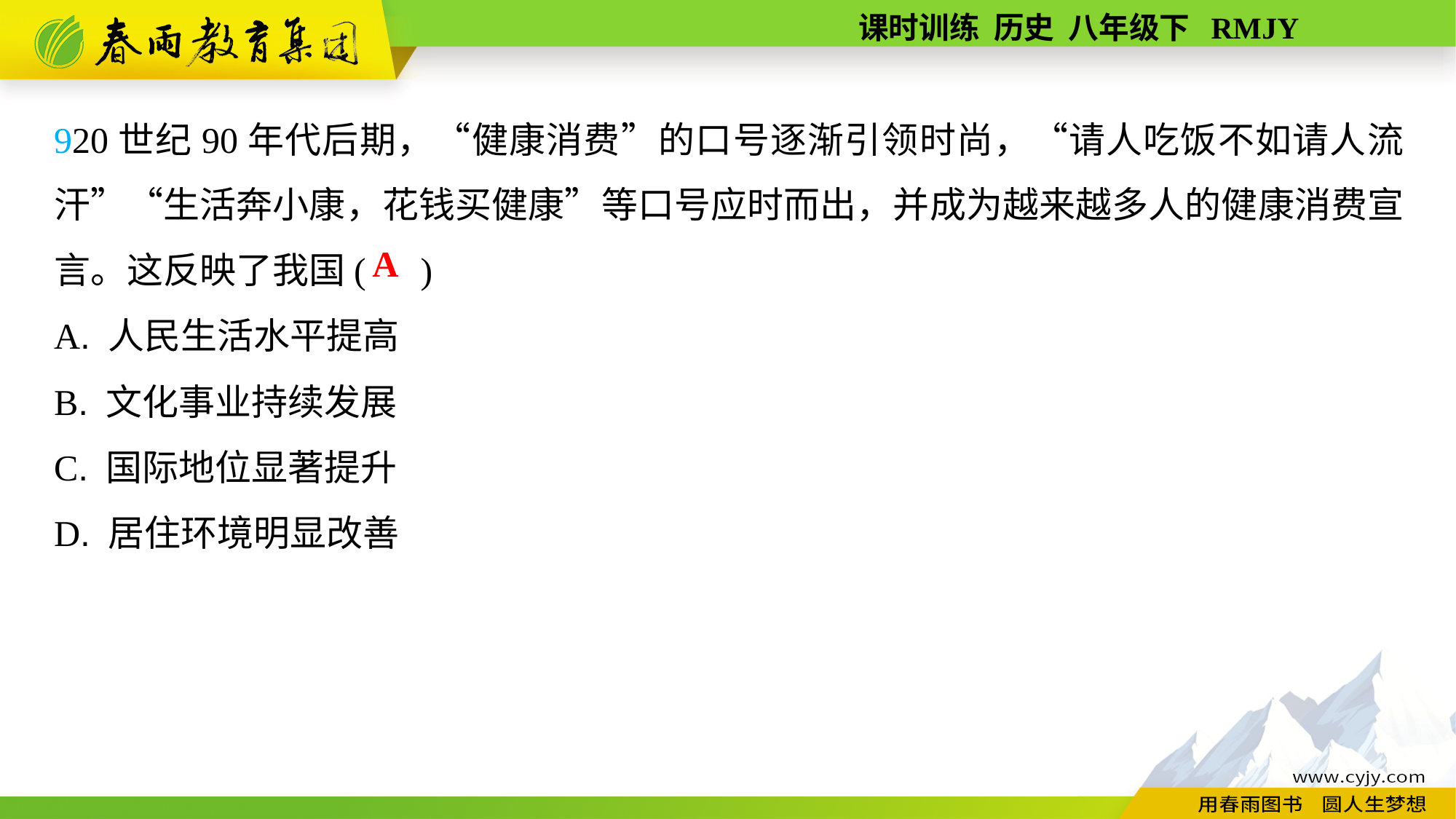

920世纪90年代后期，“健康消费”的口号逐渐引领时尚，“请人吃饭不如请人流汗”“生活奔小康，花钱买健康”等口号应时而出，并成为越来越多人的健康消费宣言。这反映了我国(      )
A. 人民生活水平提高
B. 文化事业持续发展
C. 国际地位显著提升
D. 居住环境明显改善
A